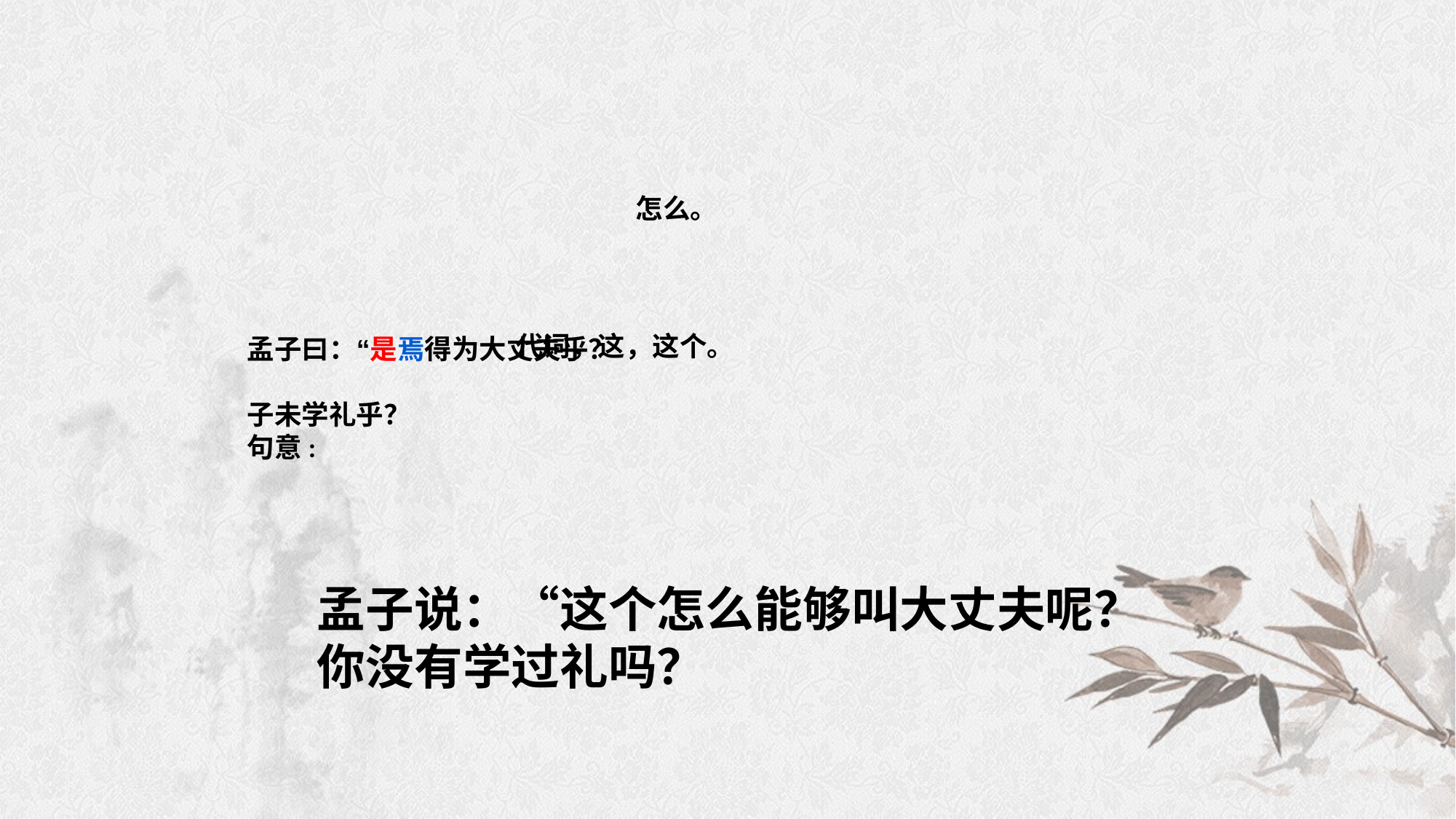

孟子曰：“是焉得为大丈夫乎？
子未学礼乎？
句意:
怎么。
代词，这，这个。
孟子说：“这个怎么能够叫大丈夫呢？你没有学过礼吗？